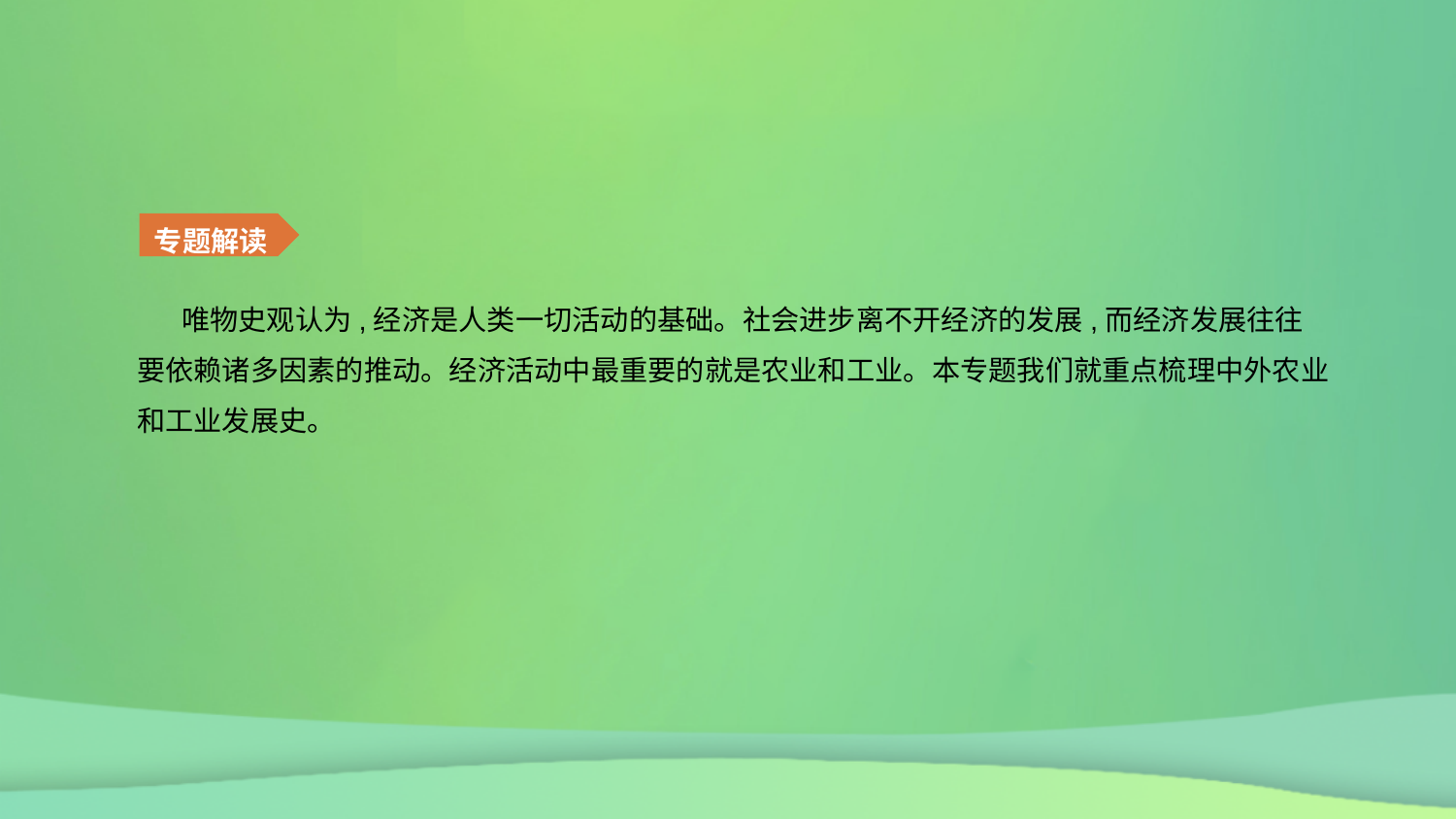

专题解读

      唯物史观认为,经济是人类一切活动的基础。社会进步离不开经济的发展,而经济发展往往要依赖诸多因素的推动。经济活动中最重要的就是农业和工业。本专题我们就重点梳理中外农业和工业发展史。